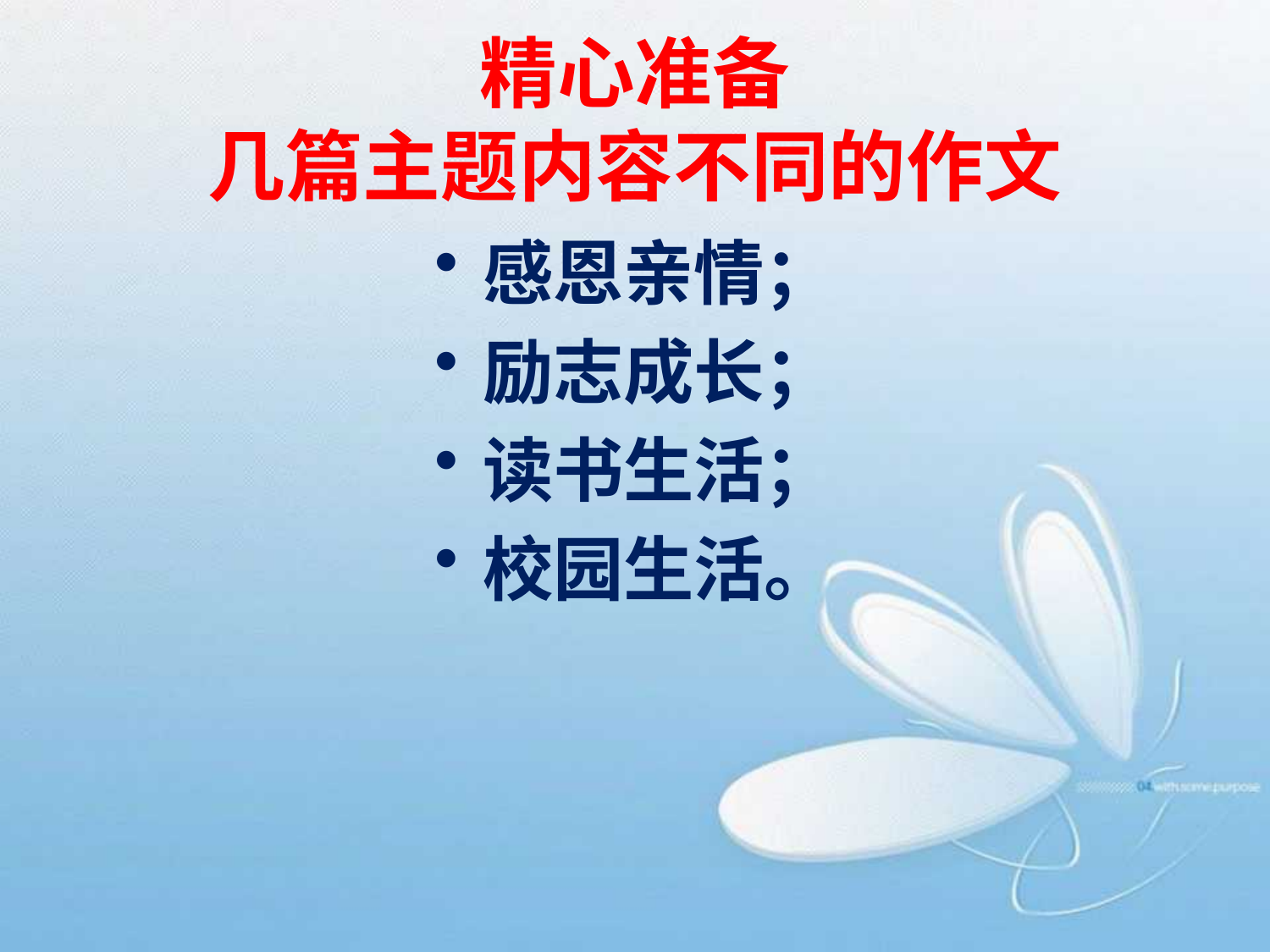

# 精心准备 几篇主题内容不同的作文
感恩亲情；
励志成长；
读书生活；
校园生活。